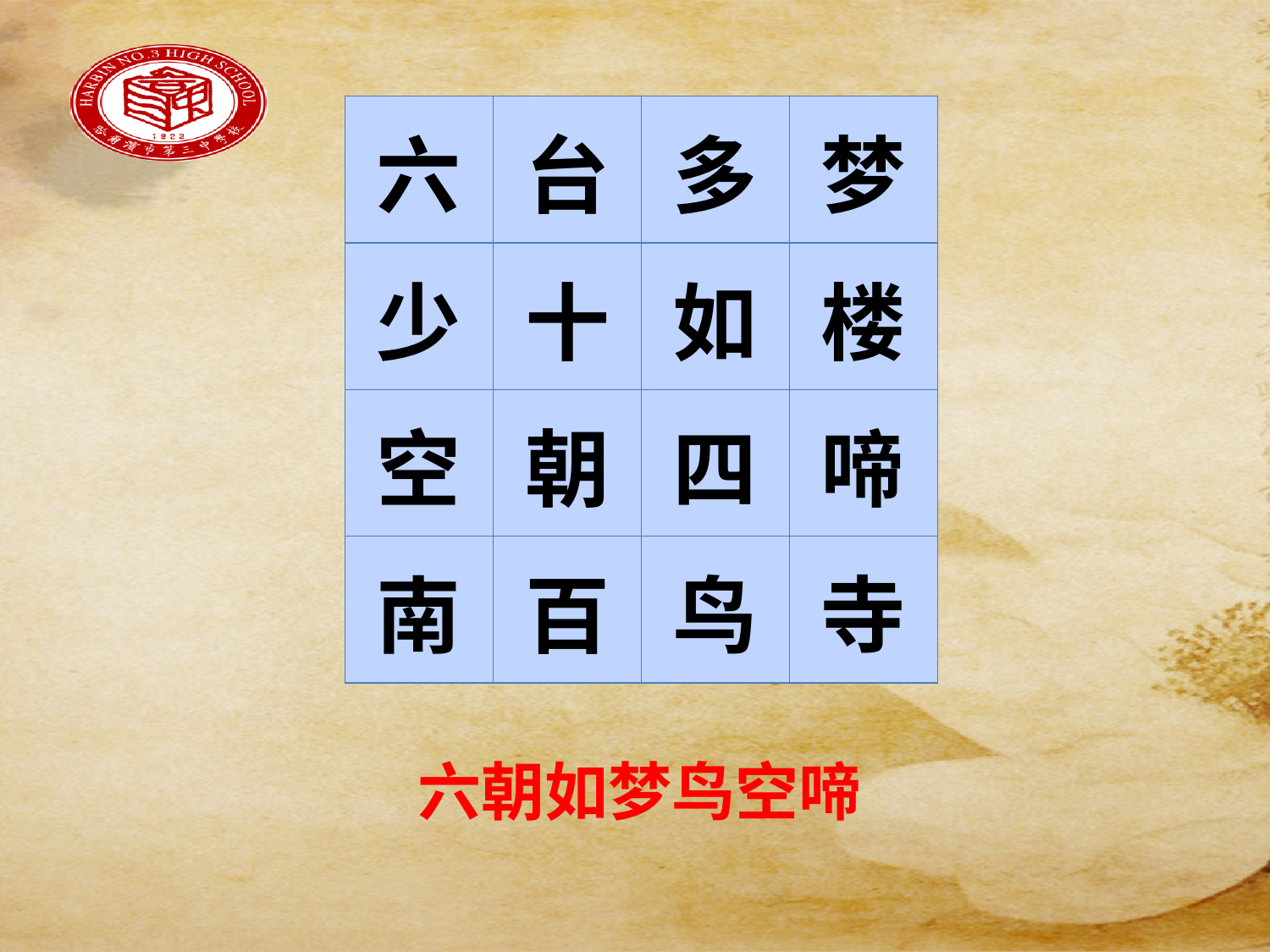

#
| 六 | 台 | 多 | 梦 |
| --- | --- | --- | --- |
| 少 | 十 | 如 | 楼 |
| 空 | 朝 | 四 | 啼 |
| 南 | 百 | 鸟 | 寺 |
六朝如梦鸟空啼